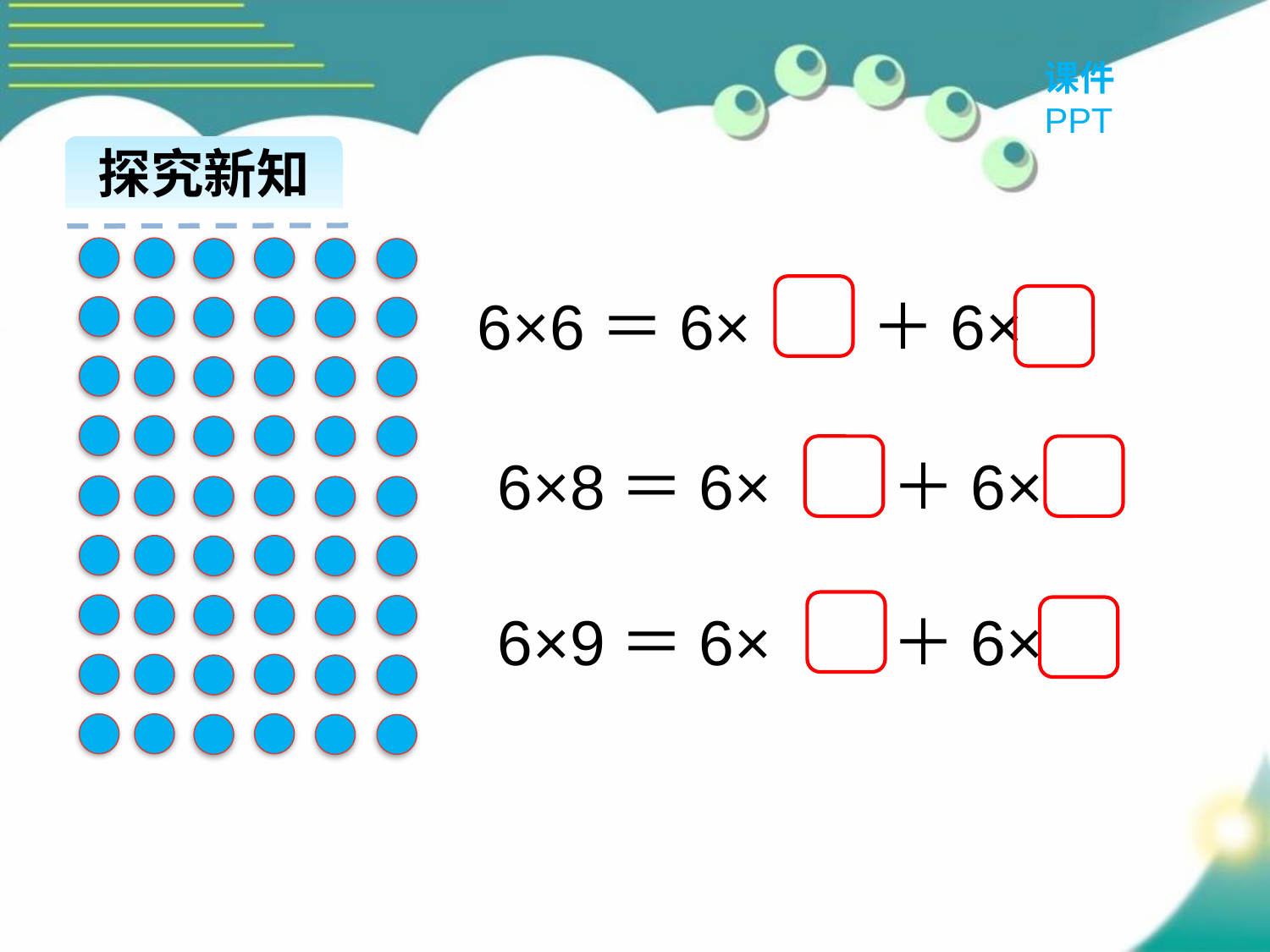

课件PPT
探究新知

6×6＝6×      ＋6×

6×8＝6×      ＋6×

6×9＝6×      ＋6×